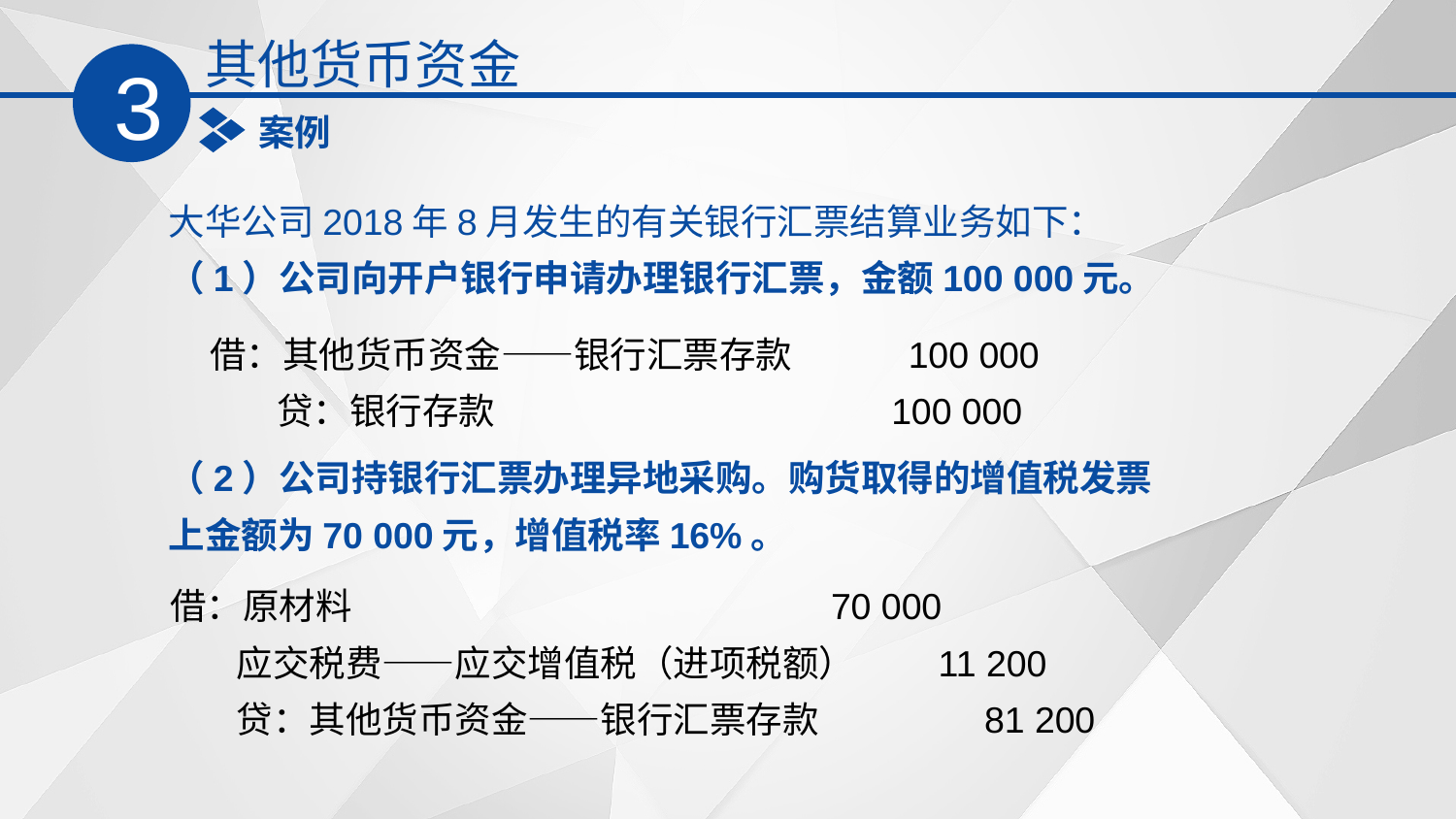

其他货币资金
3

案例

大华公司2018年8月发生的有关银行汇票结算业务如下：
（1）公司向开户银行申请办理银行汇票，金额100 000元。
借：其他货币资金——银行汇票存款             100 000
       贷：银行存款                                               100 000
（2）公司持银行汇票办理异地采购。购货取得的增值税发票上金额为70 000元，增值税率16%。
借：原材料                                                         70 000
       应交税费——应交增值税（进项税额）         11 200
       贷：其他货币资金——银行汇票存款                   81 200